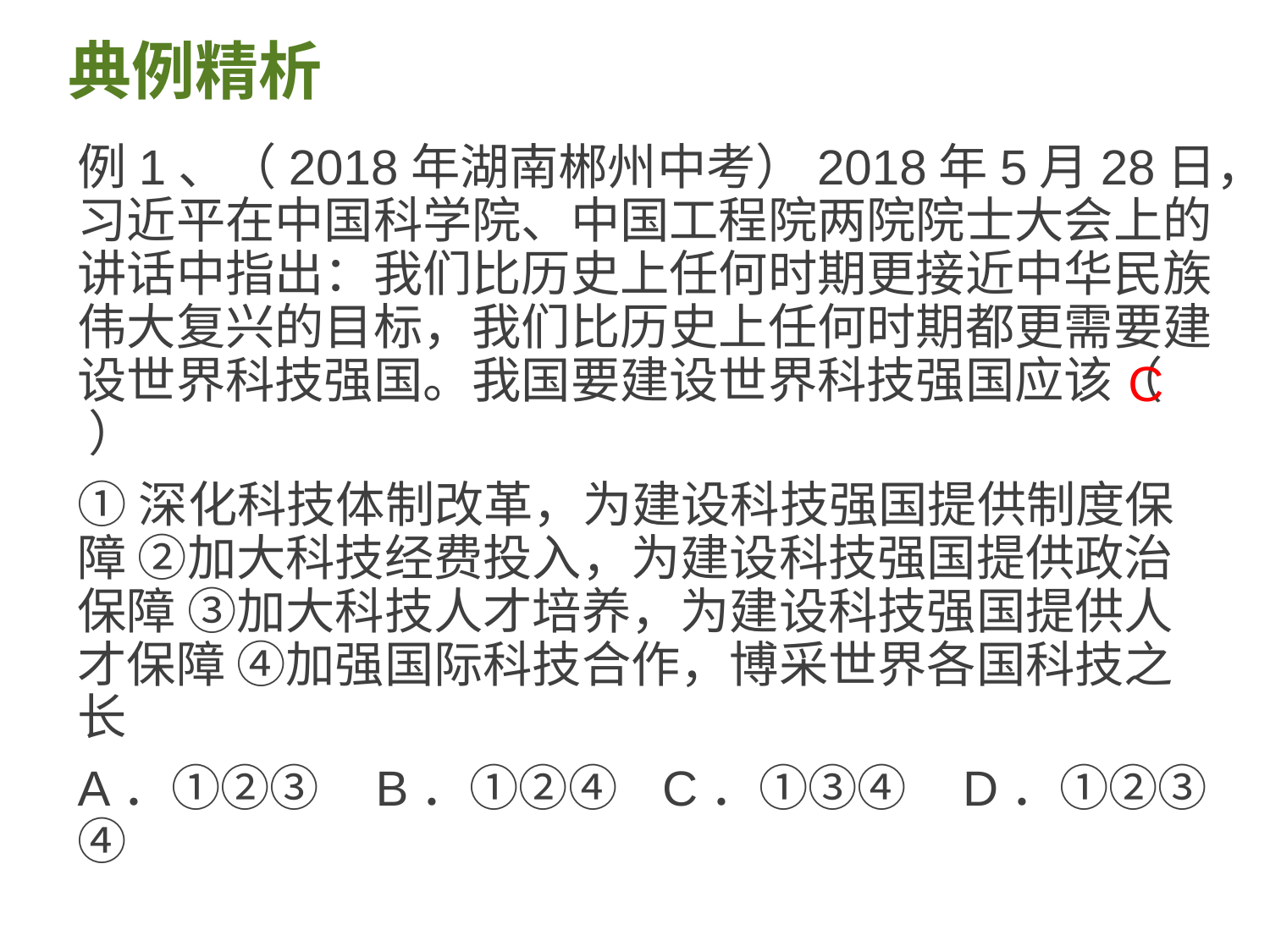

# 典例精析
例1、（2018年湖南郴州中考）2018年5月28日，习近平在中国科学院、中国工程院两院院士大会上的讲话中指出：我们比历史上任何时期更接近中华民族伟大复兴的目标，我们比历史上任何时期都更需要建设世界科技强国。我国要建设世界科技强国应该（    ）
①深化科技体制改革，为建设科技强国提供制度保障 ②加大科技经费投入，为建设科技强国提供政治保障 ③加大科技人才培养，为建设科技强国提供人才保障 ④加强国际科技合作，博采世界各国科技之长
A．①②③    B．①②④   C．①③④    D．①②③④
C